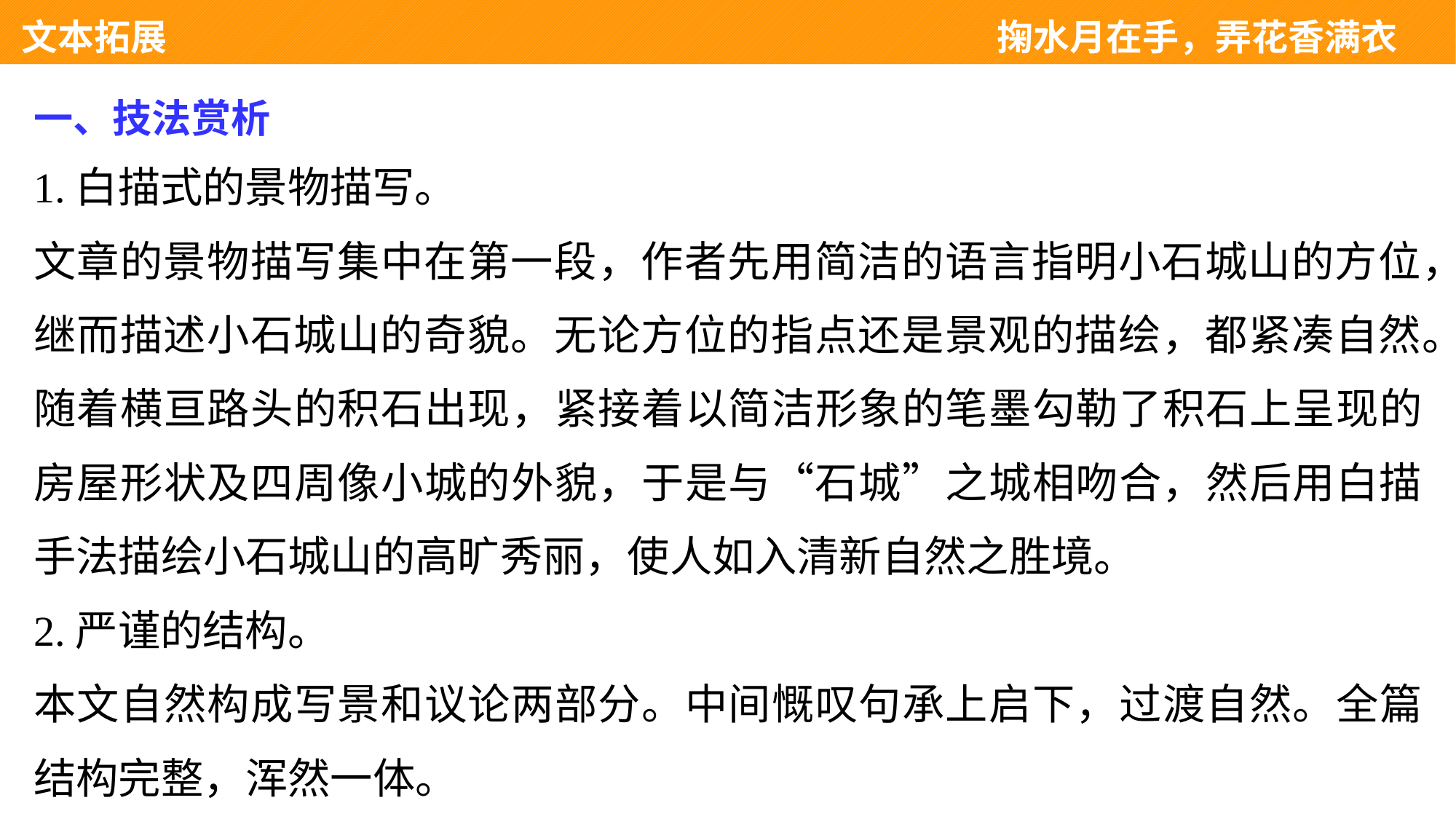

文本拓展        　　　　　　　　　　　　　　　　　　　　　掬水月在手，弄花香满衣
一、技法赏析
1.白描式的景物描写。
文章的景物描写集中在第一段，作者先用简洁的语言指明小石城山的方位，继而描述小石城山的奇貌。无论方位的指点还是景观的描绘，都紧凑自然。随着横亘路头的积石出现，紧接着以简洁形象的笔墨勾勒了积石上呈现的房屋形状及四周像小城的外貌，于是与“石城”之城相吻合，然后用白描手法描绘小石城山的高旷秀丽，使人如入清新自然之胜境。
2.严谨的结构。
本文自然构成写景和议论两部分。中间慨叹句承上启下，过渡自然。全篇结构完整，浑然一体。